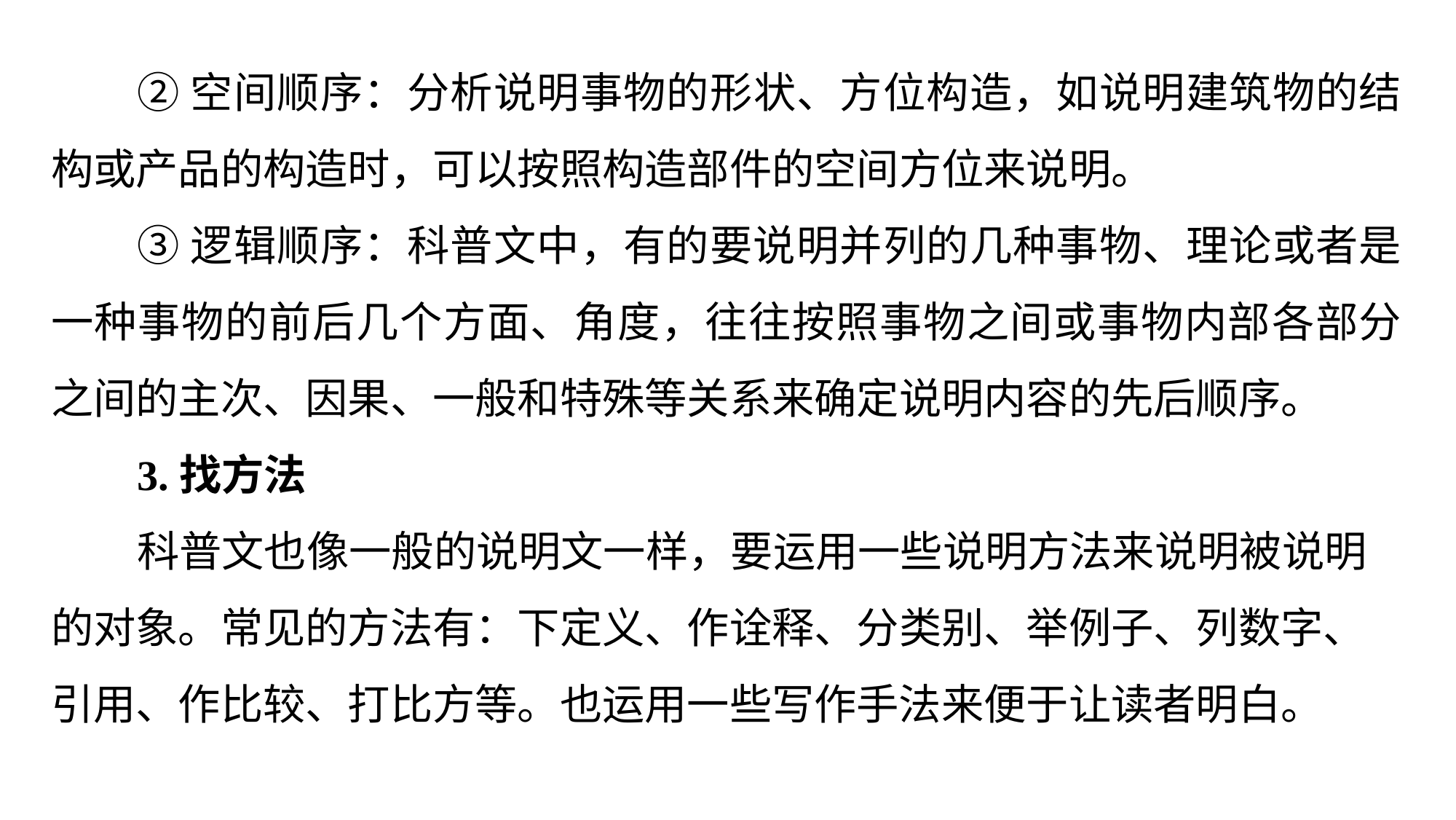

②空间顺序：分析说明事物的形状、方位构造，如说明建筑物的结构或产品的构造时，可以按照构造部件的空间方位来说明。
③逻辑顺序：科普文中，有的要说明并列的几种事物、理论或者是一种事物的前后几个方面、角度，往往按照事物之间或事物内部各部分之间的主次、因果、一般和特殊等关系来确定说明内容的先后顺序。
3.找方法
科普文也像一般的说明文一样，要运用一些说明方法来说明被说明的对象。常见的方法有：下定义、作诠释、分类别、举例子、列数字、引用、作比较、打比方等。也运用一些写作手法来便于让读者明白。